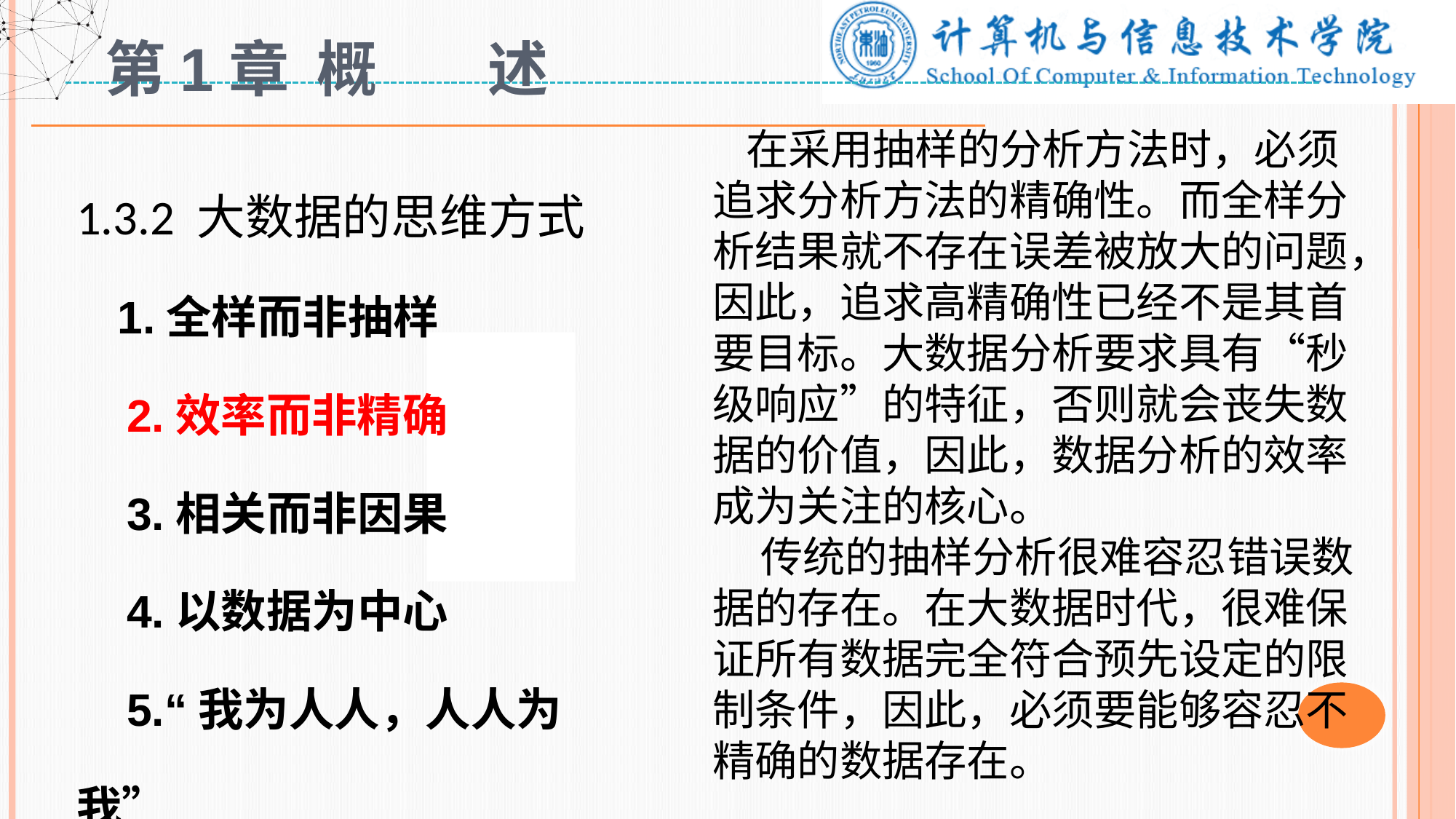

# 第1章  概        述
   在采用抽样的分析方法时，必须追求分析方法的精确性。而全样分析结果就不存在误差被放大的问题，因此，追求高精确性已经不是其首要目标。大数据分析要求具有“秒级响应”的特征，否则就会丧失数据的价值，因此，数据分析的效率成为关注的核心。
    传统的抽样分析很难容忍错误数据的存在。在大数据时代，很难保证所有数据完全符合预先设定的限制条件，因此，必须要能够容忍不精确的数据存在。
1.3.2 大数据的思维方式
    1.全样而非抽样
    2.效率而非精确
    3.相关而非因果
    4.以数据为中心
    5.“我为人人，人人为我”